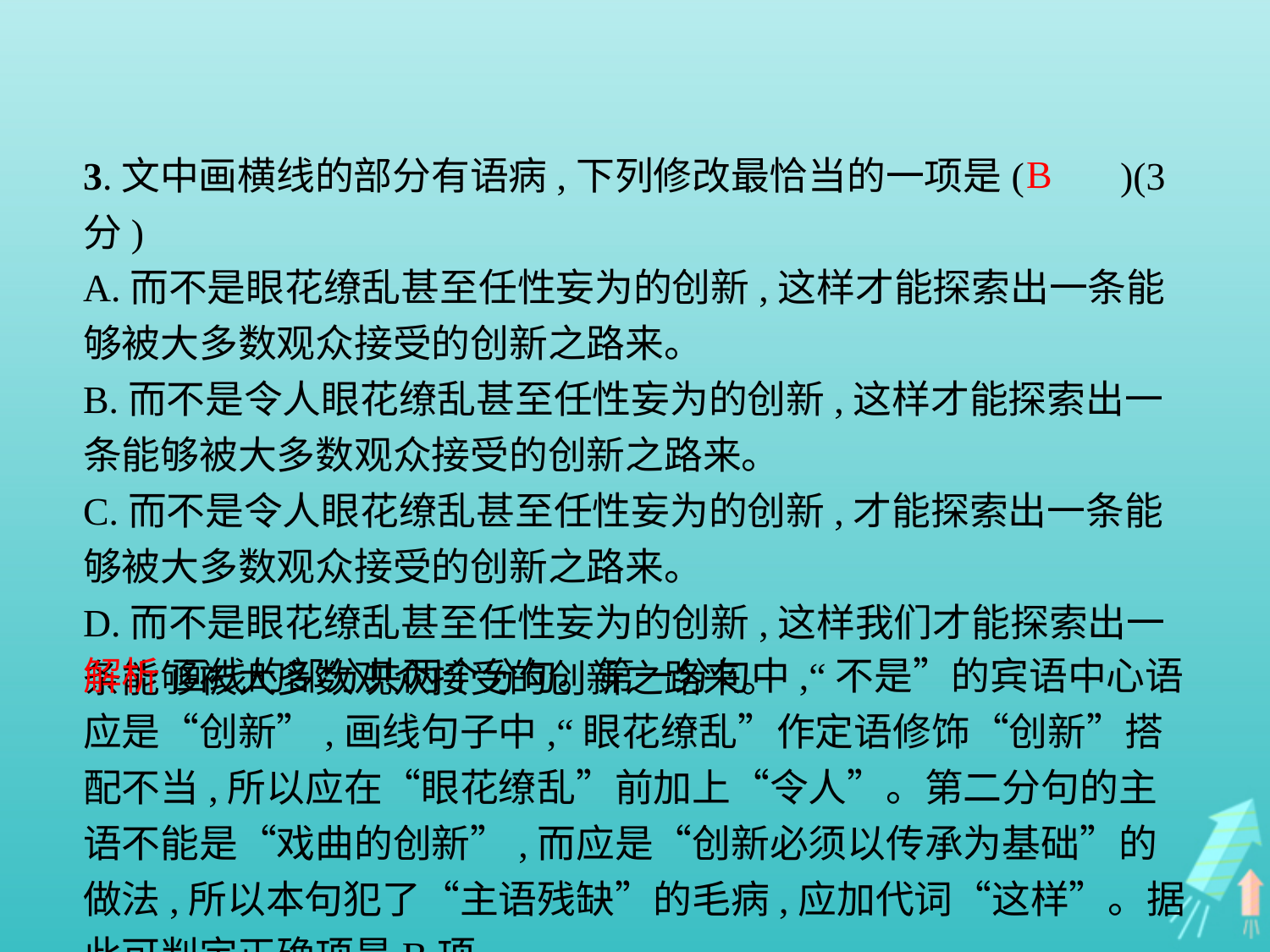

3.文中画横线的部分有语病,下列修改最恰当的一项是(　　)(3分)
A.而不是眼花缭乱甚至任性妄为的创新,这样才能探索出一条能够被大多数观众接受的创新之路来。
B.而不是令人眼花缭乱甚至任性妄为的创新,这样才能探索出一条能够被大多数观众接受的创新之路来。
C.而不是令人眼花缭乱甚至任性妄为的创新,才能探索出一条能够被大多数观众接受的创新之路来。
D.而不是眼花缭乱甚至任性妄为的创新,这样我们才能探索出一条能够被大多数观众接受的创新之路来。
B
解析 画线的部分共两个分句。第一分句中,“不是”的宾语中心语应是“创新”,画线句子中,“眼花缭乱”作定语修饰“创新”搭配不当,所以应在“眼花缭乱”前加上“令人”。第二分句的主语不能是“戏曲的创新”,而应是“创新必须以传承为基础”的做法,所以本句犯了“主语残缺”的毛病,应加代词“这样”。据此可判定正确项是B项。